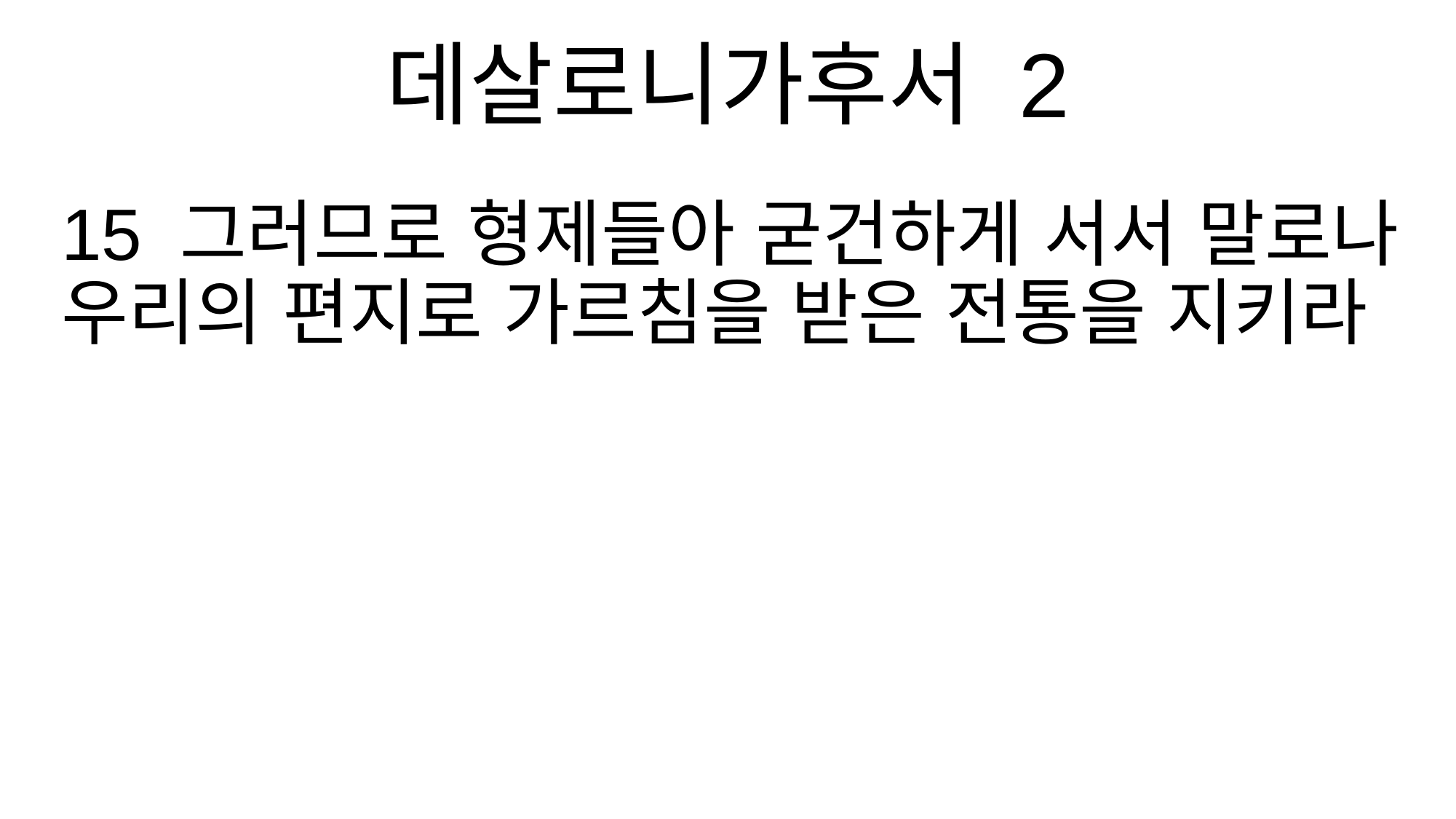

데살로니가후서 2
15 그러므로 형제들아 굳건하게 서서 말로나 우리의 편지로 가르침을 받은 전통을 지키라